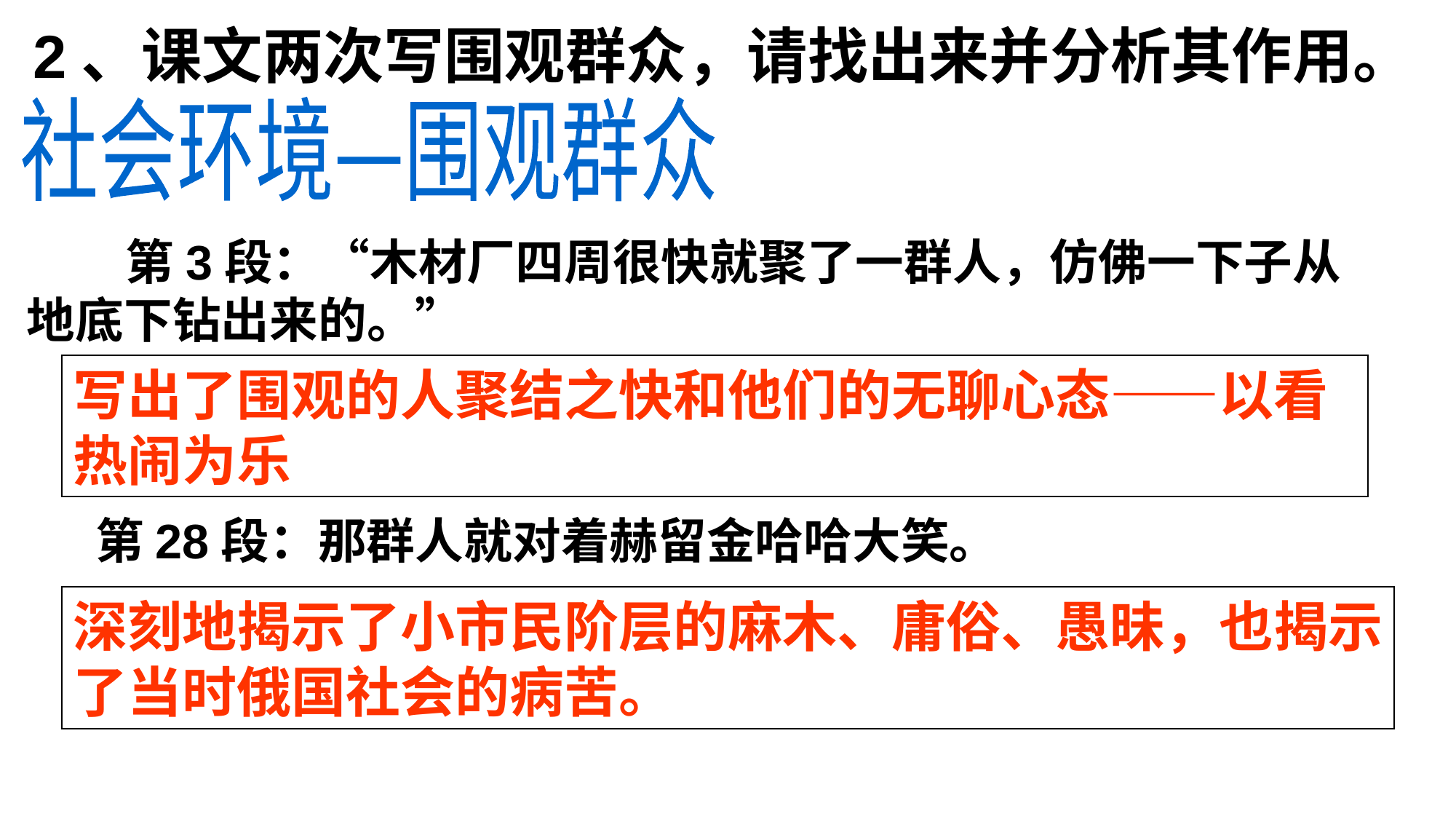

2、课文两次写围观群众，请找出来并分析其作用。
社会环境—围观群众
           第3段：“木材厂四周很快就聚了一群人，仿佛一下子从地底下钻出来的。”
写出了围观的人聚结之快和他们的无聊心态——以看热闹为乐
 第28段：那群人就对着赫留金哈哈大笑。
深刻地揭示了小市民阶层的麻木、庸俗、愚昧，也揭示了当时俄国社会的病苦。